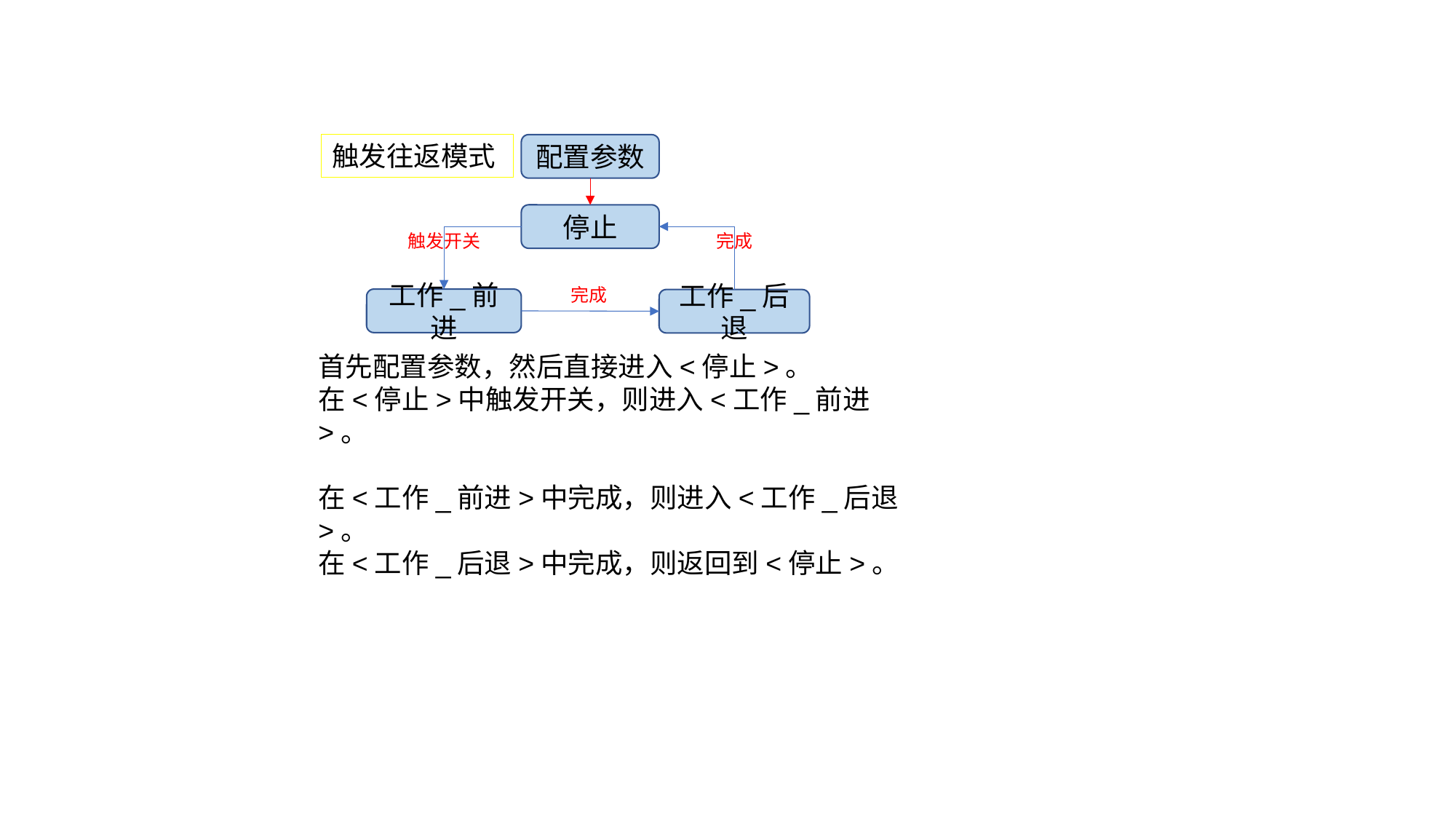

触发往返模式
配置参数
停止
完成
触发开关
完成
工作_前进
工作_后退
首先配置参数，然后直接进入<停止>。
在<停止>中触发开关，则进入<工作_前进>。

在<工作_前进>中完成，则进入<工作_后退>。
在<工作_后退>中完成，则返回到<停止>。